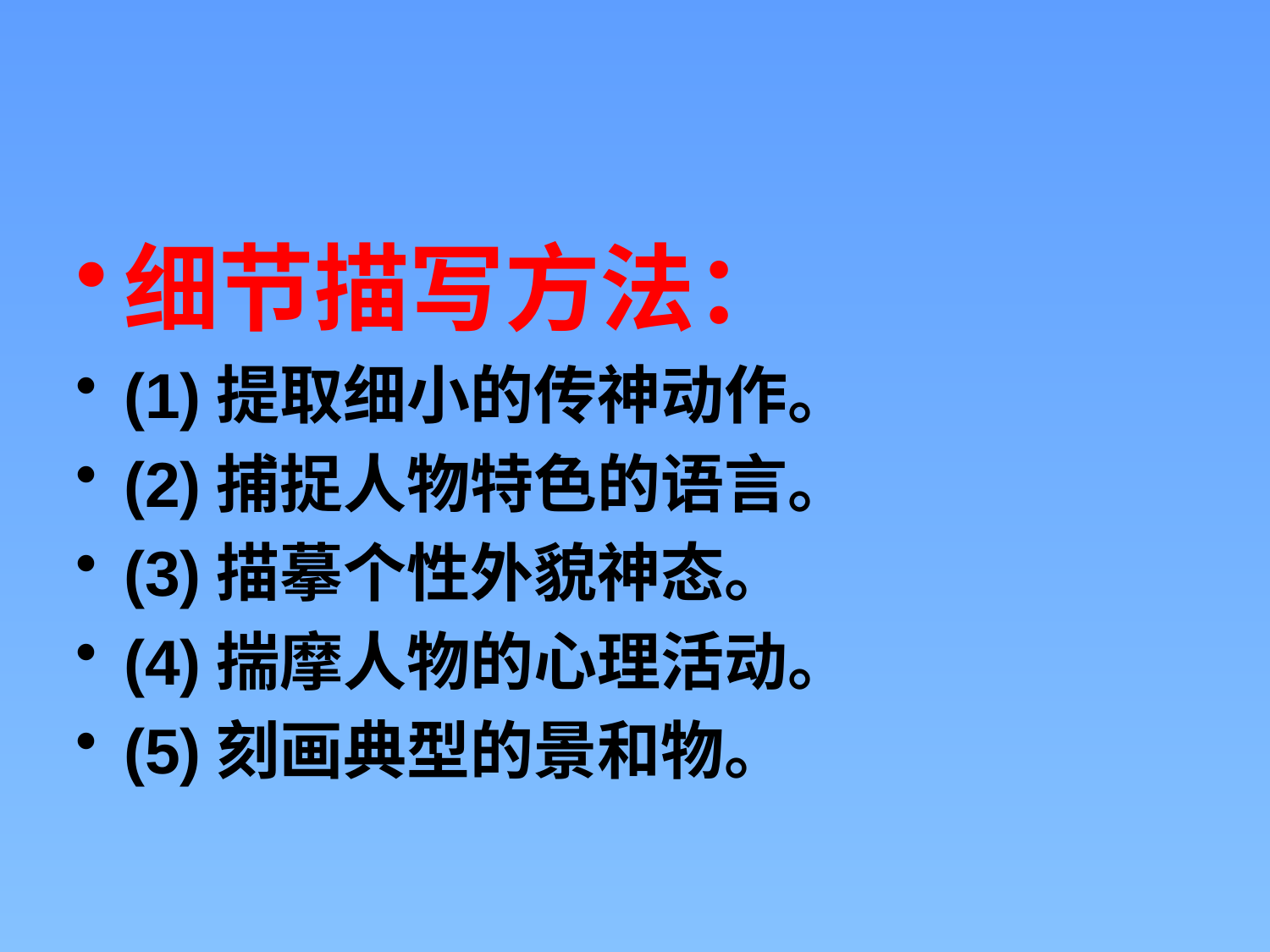

#
细节描写方法：
(1)提取细小的传神动作。
(2)捕捉人物特色的语言。
(3)描摹个性外貌神态。
(4)揣摩人物的心理活动。
(5)刻画典型的景和物。